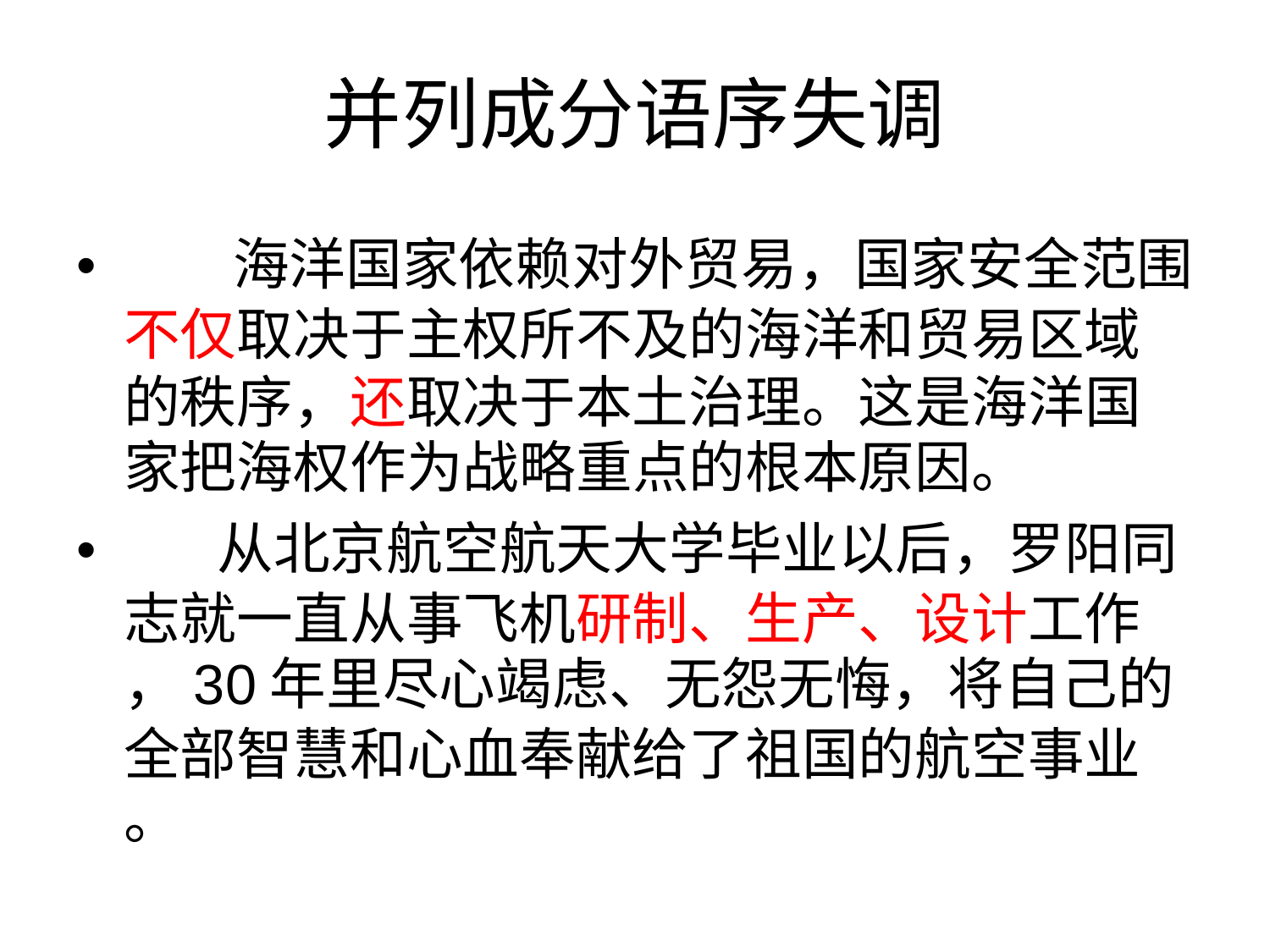

并列成分语序失调
• 海洋国家依赖对外贸易，国家安全范围
不仅取决于主权所不及的海洋和贸易区域
的秩序，还取决于本土治理。这是海洋国
家把海权作为战略重点的根本原因。
• 从北京航空航天大学毕业以后，罗阳同
志就一直从事飞机研制、生产、设计工作
，30年里尽心竭虑、无怨无悔，将自己的
全部智慧和心血奉献给了祖国的航空事业
。